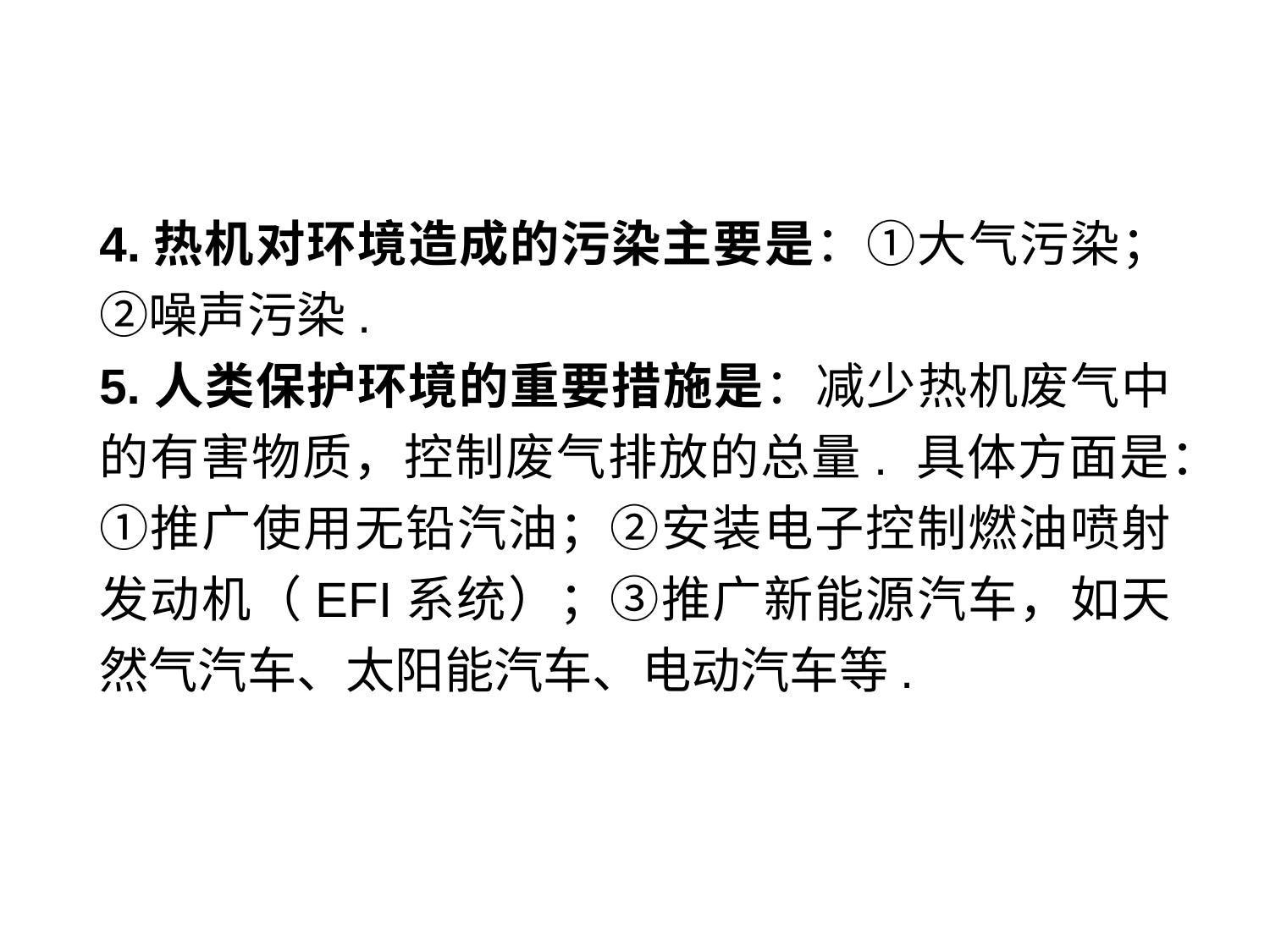

4.热机对环境造成的污染主要是：①大气污染；②噪声污染.
5.人类保护环境的重要措施是：减少热机废气中的有害物质，控制废气排放的总量. 具体方面是：①推广使用无铅汽油；②安装电子控制燃油喷射发动机（EFI系统）；③推广新能源汽车，如天然气汽车、太阳能汽车、电动汽车等.